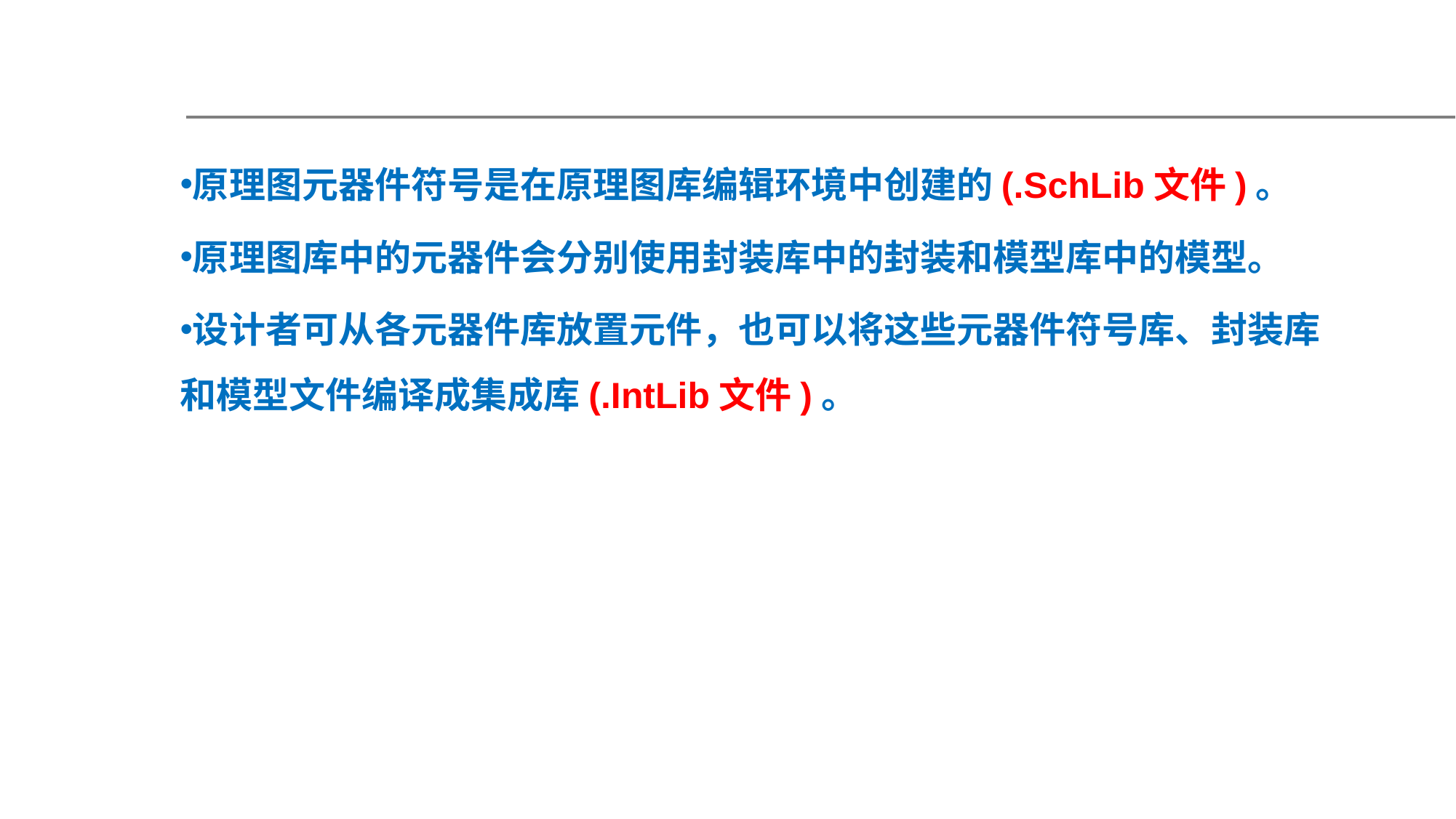

原理图元器件符号是在原理图库编辑环境中创建的(.SchLib文件)。
原理图库中的元器件会分别使用封装库中的封装和模型库中的模型。
设计者可从各元器件库放置元件，也可以将这些元器件符号库、封装库和模型文件编译成集成库(.IntLib文件)。